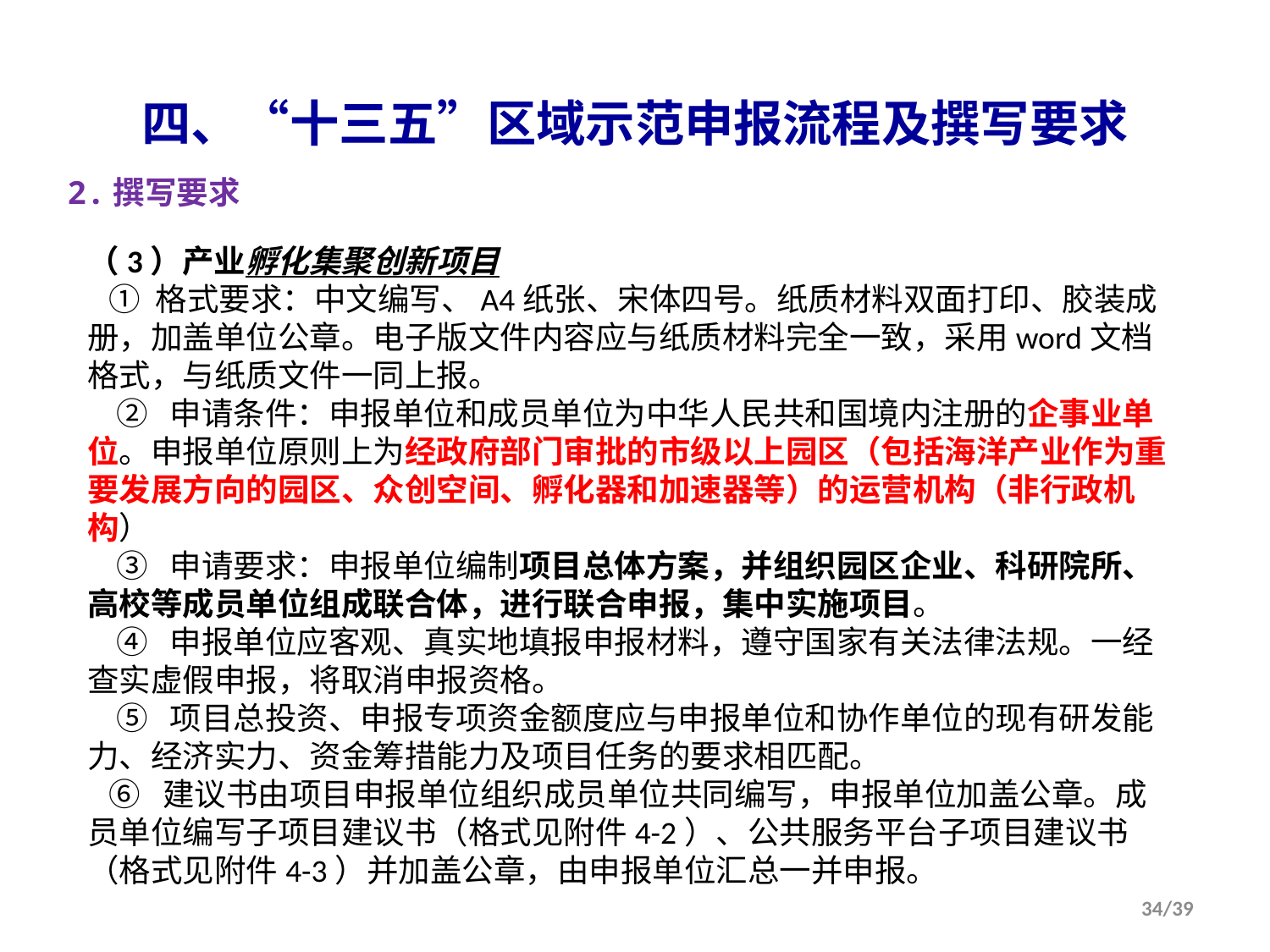

四、“十三五”区域示范申报流程及撰写要求
2.撰写要求

（3）产业孵化集聚创新项目
   ① 格式要求：中文编写、A4纸张、宋体四号。纸质材料双面打印、胶装成册，加盖单位公章。电子版文件内容应与纸质材料完全一致，采用word文档格式，与纸质文件一同上报。
    ②  申请条件：申报单位和成员单位为中华人民共和国境内注册的企事业单位。申报单位原则上为经政府部门审批的市级以上园区（包括海洋产业作为重要发展方向的园区、众创空间、孵化器和加速器等）的运营机构（非行政机构）
    ③  申请要求：申报单位编制项目总体方案，并组织园区企业、科研院所、高校等成员单位组成联合体，进行联合申报，集中实施项目。
    ④  申报单位应客观、真实地填报申报材料，遵守国家有关法律法规。一经查实虚假申报，将取消申报资格。
    ⑤  项目总投资、申报专项资金额度应与申报单位和协作单位的现有研发能力、经济实力、资金筹措能力及项目任务的要求相匹配。
   ⑥  建议书由项目申报单位组织成员单位共同编写，申报单位加盖公章。成员单位编写子项目建议书（格式见附件4-2）、公共服务平台子项目建议书（格式见附件4-3）并加盖公章，由申报单位汇总一并申报。
34/39